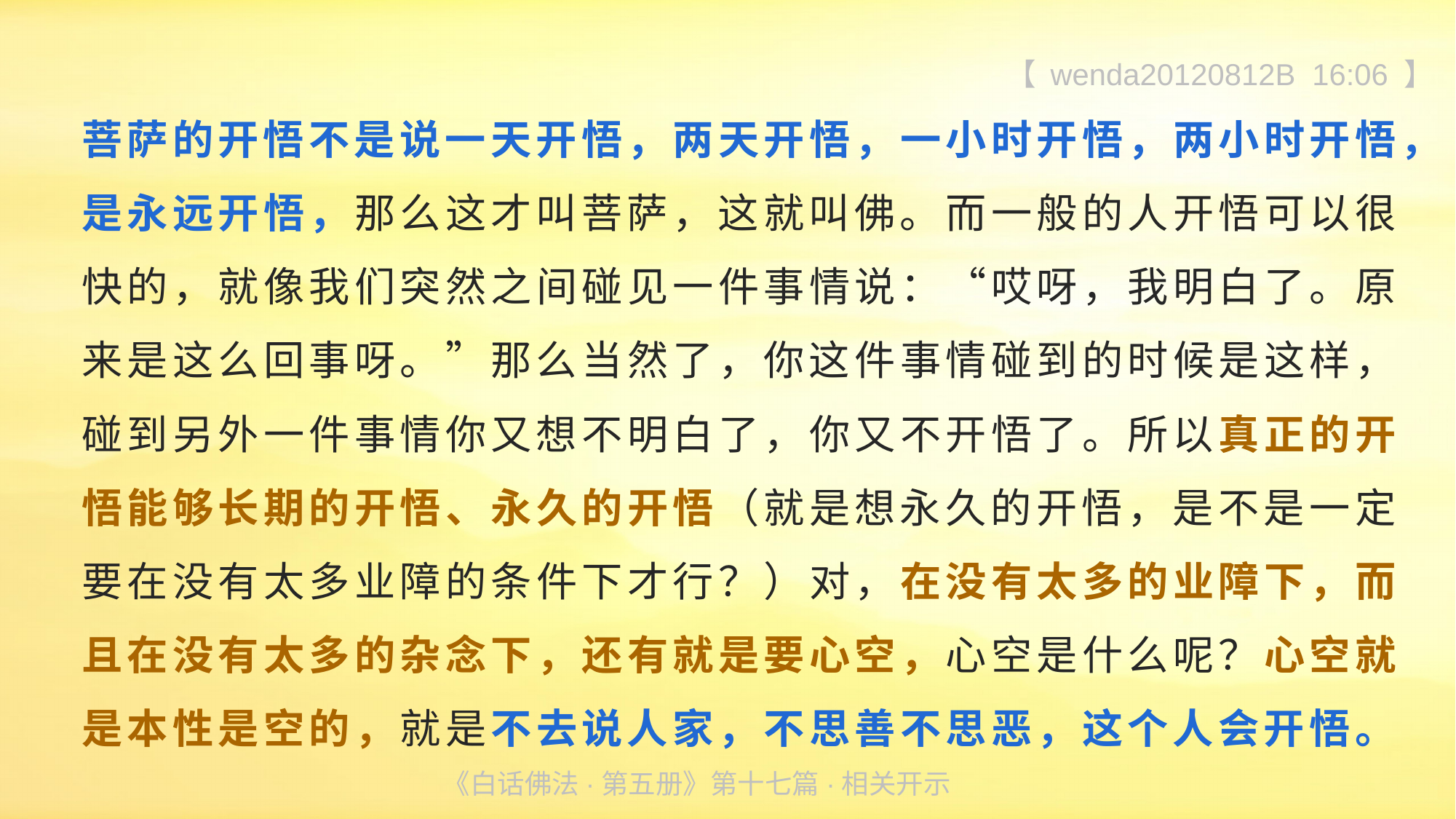

【 wenda20120812B  16:06 】
菩萨的开悟不是说一天开悟，两天开悟，一小时开悟，两小时开悟，
是永远开悟，那么这才叫菩萨，这就叫佛。而一般的人开悟可以很快的，就像我们突然之间碰见一件事情说：“哎呀，我明白了。原来是这么回事呀。”那么当然了，你这件事情碰到的时候是这样，碰到另外一件事情你又想不明白了，你又不开悟了。所以真正的开悟能够长期的开悟、永久的开悟（就是想永久的开悟，是不是一定要在没有太多业障的条件下才行？）对，在没有太多的业障下，而且在没有太多的杂念下，还有就是要心空，心空是什么呢？心空就是本性是空的，就是不去说人家，不思善不思恶，这个人会开悟。
《白话佛法·第五册》第十七篇·相关开示